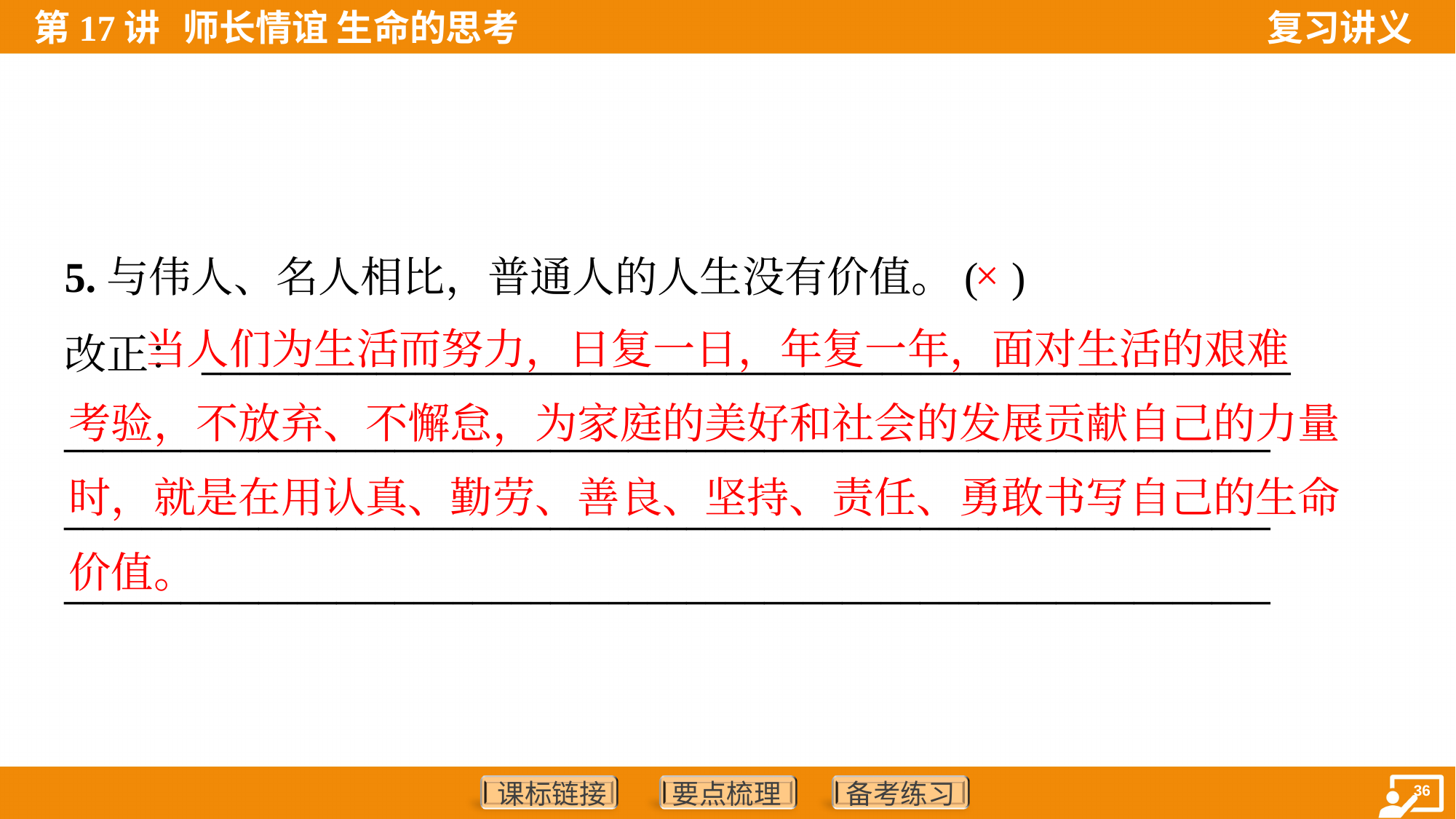

5.与伟人、名人相比，普通人的人生没有价值。(   )
改正：________________________________________________________
______________________________________________________________
______________________________________________________________
______________________________________________________________
×
      当人们为生活而努力，日复一日，年复一年，面对生活的艰难
考验，不放弃、不懈怠，为家庭的美好和社会的发展贡献自己的力量
时，就是在用认真、勤劳、善良、坚持、责任、勇敢书写自己的生命
价值。